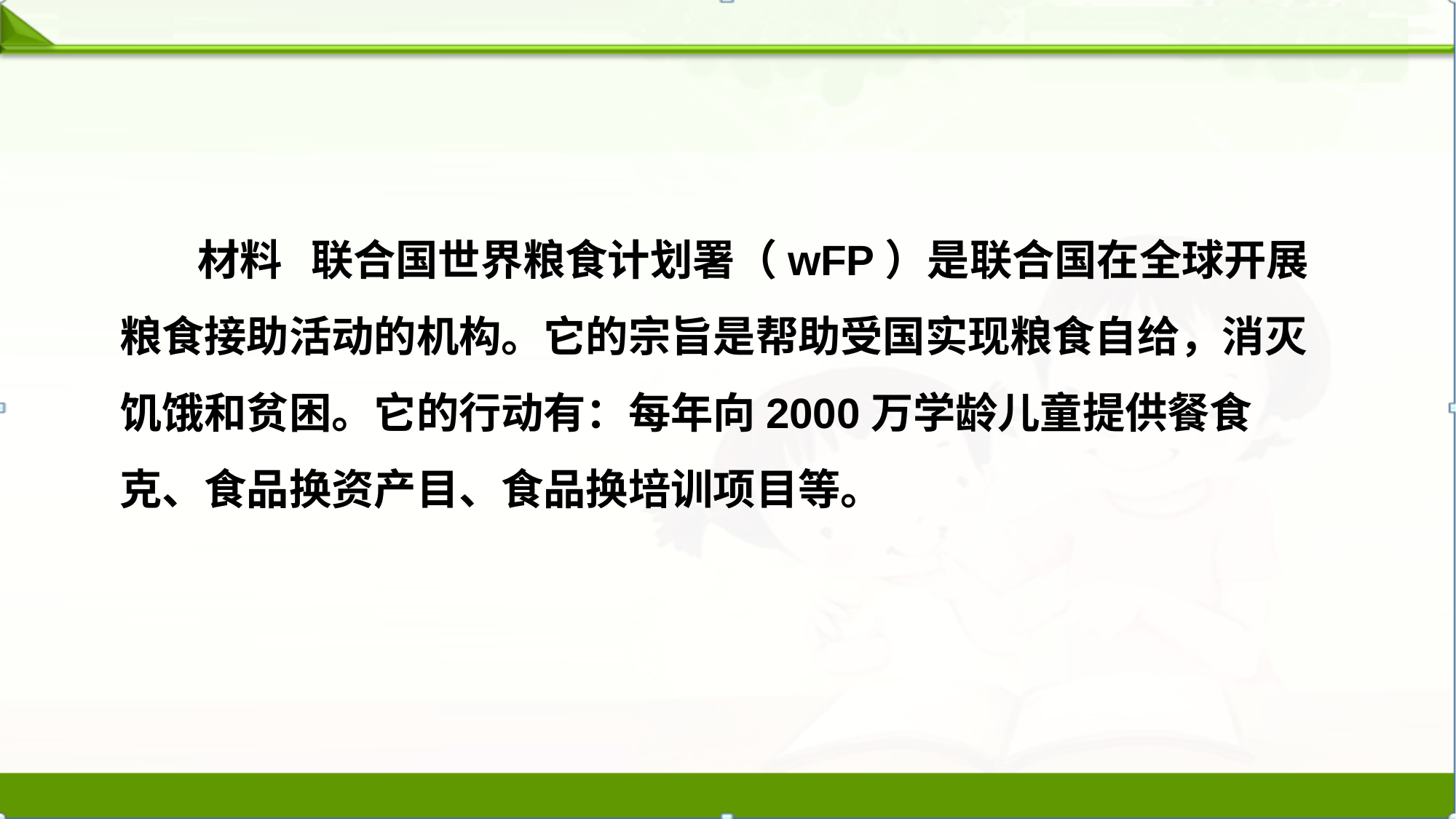

材料   联合国世界粮食计划署（wFP）是联合国在全球开展粮食接助活动的机构。它的宗旨是帮助受国实现粮食自给，消灭饥饿和贫困。它的行动有：每年向2000万学龄儿童提供餐食克、食品换资产目、食品换培训项目等。